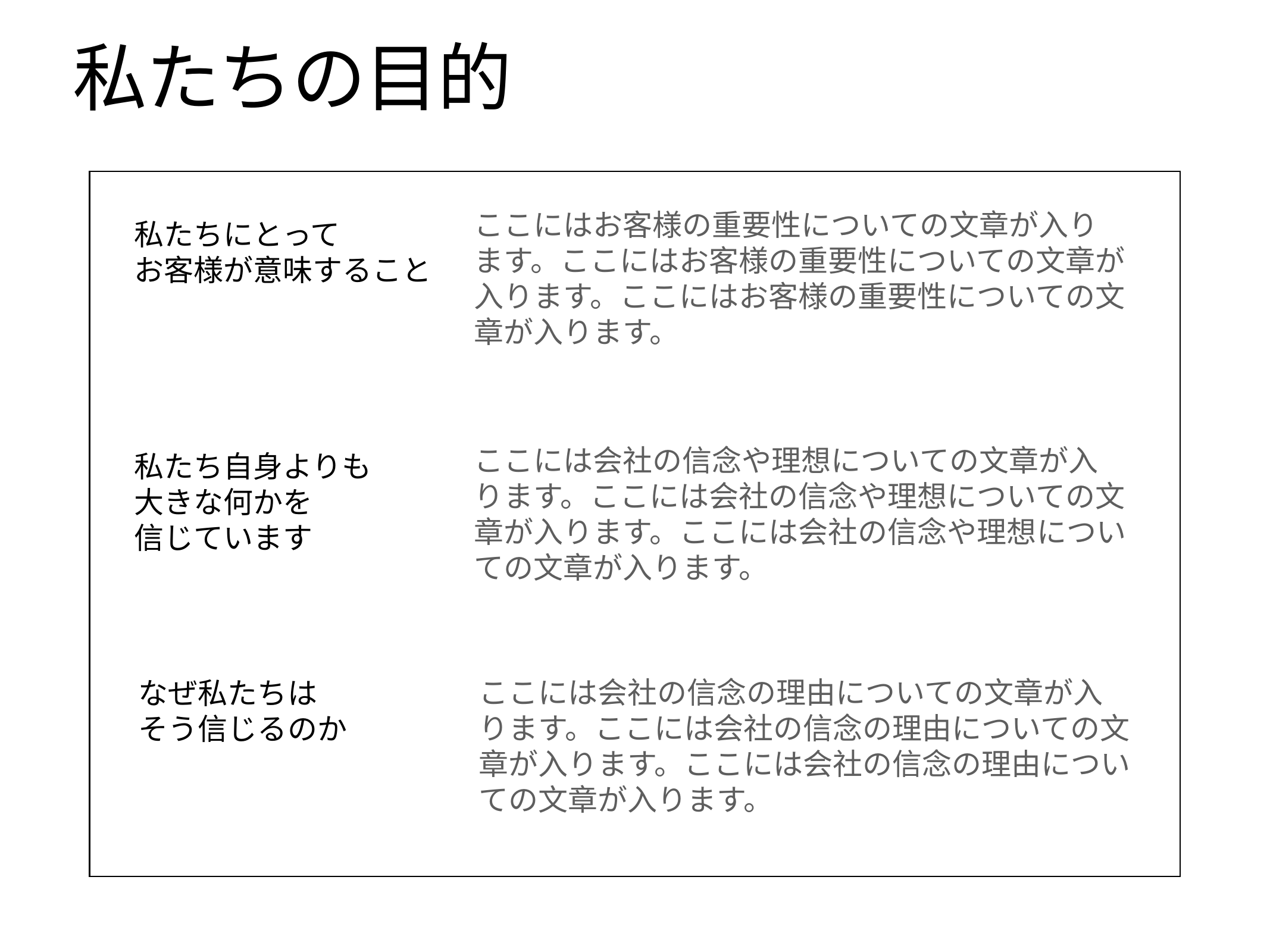

# 私たちの目的

ここにはお客様の重要性についての文章が入り
ます。ここにはお客様の重要性についての文章が入ります。ここにはお客様の重要性についての文章が入ります。
私たちにとって
お客様が意味すること
ここには会社の信念や理想についての文章が入ります。ここには会社の信念や理想についての文章が入ります。ここには会社の信念や理想についての文章が入ります。
私たち自身よりも
大きな何かを
信じています
ここには会社の信念の理由についての文章が入ります。ここには会社の信念の理由についての文章が入ります。ここには会社の信念の理由についての文章が入ります。
なぜ私たちは
そう信じるのか
3